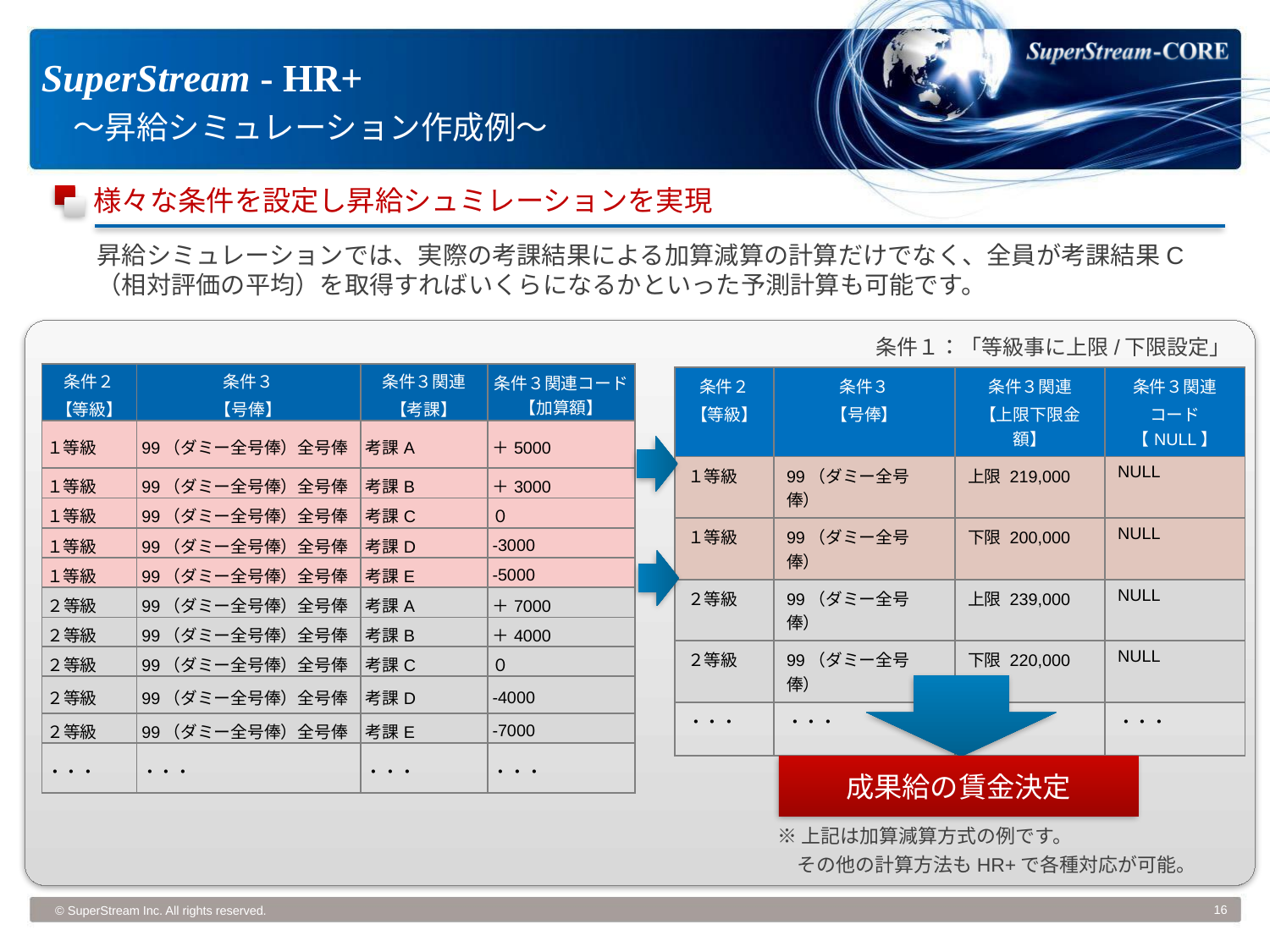

SuperStream - HR+
　～昇給シミュレーション作成例～
様々な条件を設定し昇給シュミレーションを実現

昇給シミュレーションでは、実際の考課結果による加算減算の計算だけでなく、全員が考課結果C
（相対評価の平均）を取得すればいくらになるかといった予測計算も可能です。

条件１：「等級事に上限/下限設定」
| 条件２ 【等級】 | 条件３ 【号俸】 | 条件３関連 【考課】 | 条件３関連コード【加算額】 |
| --- | --- | --- | --- |
| １等級 | 99（ダミー全号俸）全号俸 | 考課A | ＋5000 |
| １等級 | 99（ダミー全号俸）全号俸 | 考課B | ＋3000 |
| １等級 | 99（ダミー全号俸）全号俸 | 考課C | ０ |
| １等級 | 99（ダミー全号俸）全号俸 | 考課D | -3000 |
| １等級 | 99（ダミー全号俸）全号俸 | 考課E | -5000 |
| ２等級 | 99（ダミー全号俸）全号俸 | 考課A | ＋7000 |
| ２等級 | 99（ダミー全号俸）全号俸 | 考課B | ＋4000 |
| ２等級 | 99（ダミー全号俸）全号俸 | 考課C | ０ |
| ２等級 | 99（ダミー全号俸）全号俸 | 考課D | -4000 |
| ２等級 | 99（ダミー全号俸）全号俸 | 考課E | -7000 |
| ・・・ | ・・・ | ・・・ | ・・・ |
| 条件２ 【等級】 | 条件３ 【号俸】 | 条件３関連 【上限下限金額】 | 条件３関連 コード【NULL】 |
| --- | --- | --- | --- |
| １等級 | 99（ダミー全号俸） | 上限 219,000 | NULL |
| １等級 | 99（ダミー全号俸） | 下限 200,000 | NULL |
| ２等級 | 99（ダミー全号俸） | 上限 239,000 | NULL |
| ２等級 | 99（ダミー全号俸） | 下限 220,000 | NULL |
| ・・・ | ・・・ | ・・・ | ・・・ |

成果給の賃金決定
※上記は加算減算方式の例です。
　その他の計算方法もHR+で各種対応が可能。
© SuperStream Inc. All rights reserved.
16